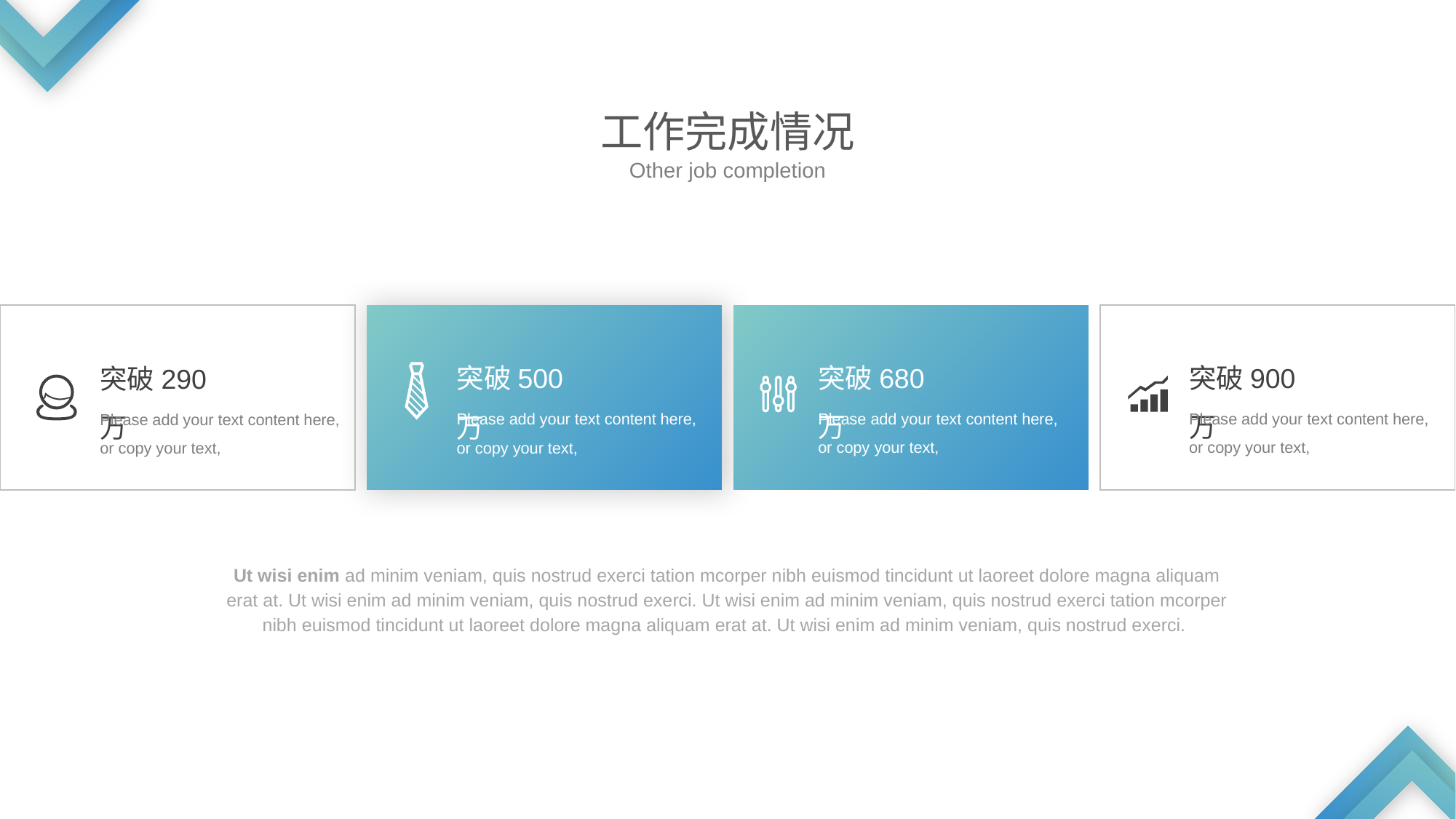

工作完成情况
Other job completion

突破900万
突破680万
突破500万
突破290万

Please add your text content here, or copy your text,
Please add your text content here, or copy your text,
Please add your text content here, or copy your text,
Please add your text content here, or copy your text,
Ut wisi enim ad minim veniam, quis nostrud exerci tation mcorper nibh euismod tincidunt ut laoreet dolore magna aliquam erat at. Ut wisi enim ad minim veniam, quis nostrud exerci. Ut wisi enim ad minim veniam, quis nostrud exerci tation mcorper nibh euismod tincidunt ut laoreet dolore magna aliquam erat at. Ut wisi enim ad minim veniam, quis nostrud exerci.